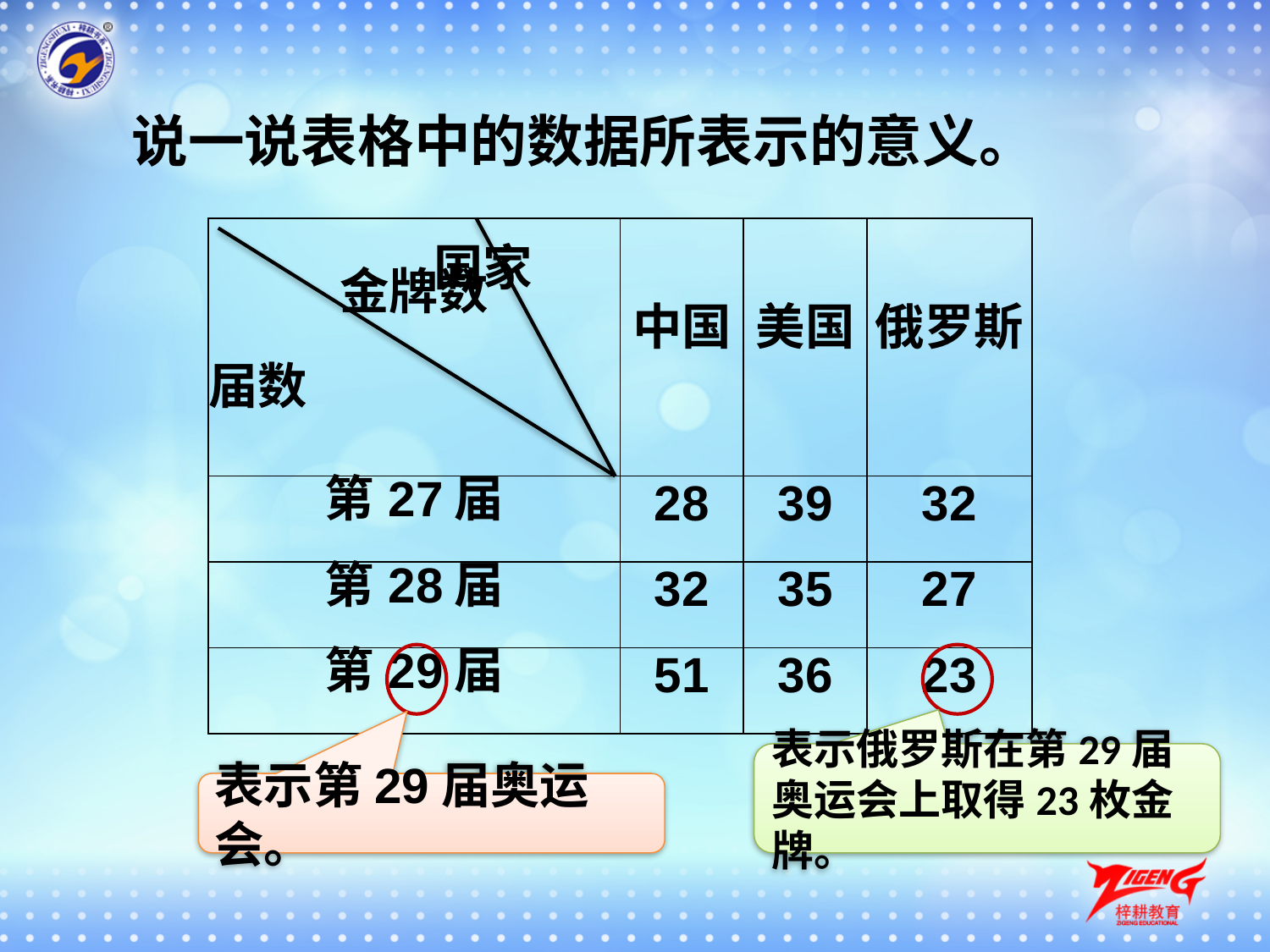

说一说表格中的数据所表示的意义。
| 国家 金牌数 　 届数 | 中国 | 美国 | 俄罗斯 |
| --- | --- | --- | --- |
| 第27届 | 28 | 39 | 32 |
| 第28届 | 32 | 35 | 27 |
| 第29届 | 51 | 36 | 23 |

表示俄罗斯在第29届奥运会上取得23枚金牌。

表示第29届奥运会。